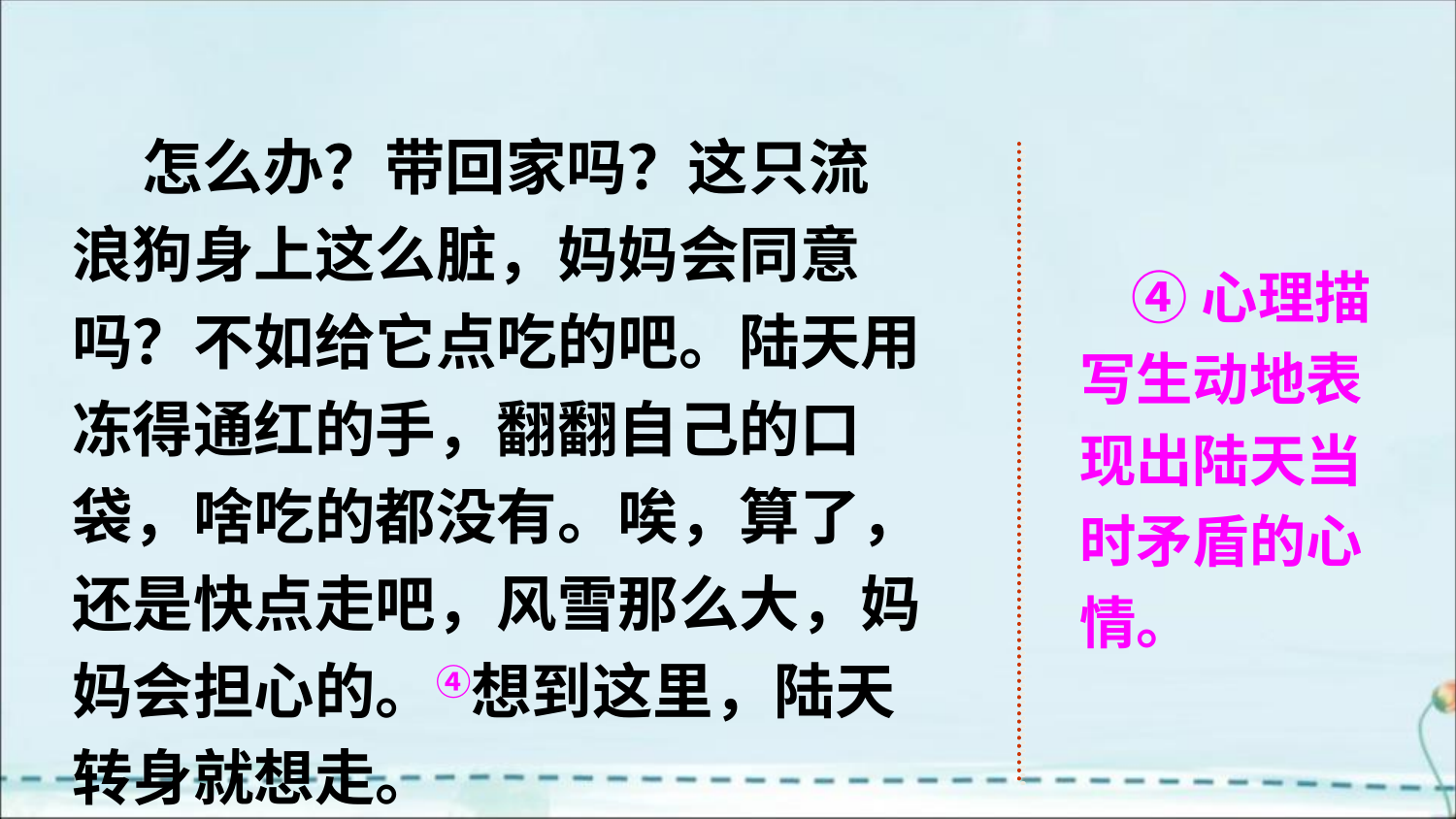

怎么办？带回家吗？这只流浪狗身上这么脏，妈妈会同意吗？不如给它点吃的吧。陆天用冻得通红的手，翻翻自己的口袋，啥吃的都没有。唉，算了，还是快点走吧，风雪那么大，妈妈会担心的。④想到这里，陆天转身就想走。
    ④心理描写生动地表现出陆天当时矛盾的心情。